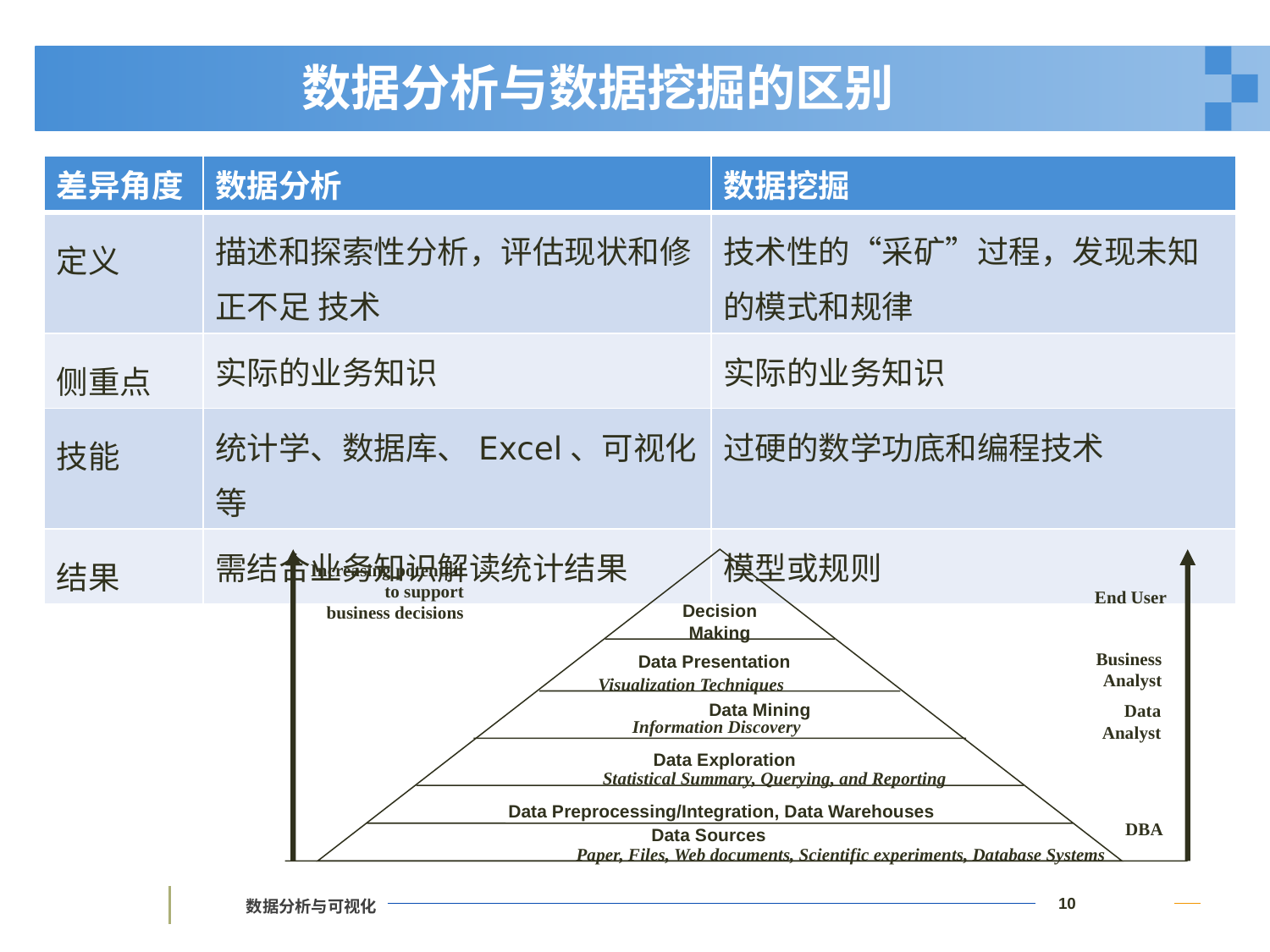

# 数据分析与数据挖掘的区别
| 差异角度 | 数据分析 | 数据挖掘 |
| --- | --- | --- |
| 定义 | 描述和探索性分析，评估现状和修正不足 技术 | 技术性的“采矿”过程，发现未知的模式和规律 |
| 侧重点 | 实际的业务知识 | 实际的业务知识 |
| 技能 | 统计学、数据库、Excel、可视化等 | 过硬的数学功底和编程技术 |
| 结果 | 需结合业务知识解读统计结果 | 模型或规则 |

Increasing potential
to support
business decisions
End User
Decision Making

Business
  Analyst
Data Presentation
Visualization Techniques

Data Mining
     Data
Analyst
Information Discovery

Data Exploration
Statistical Summary, Querying, and Reporting

Data Preprocessing/Integration, Data Warehouses
DBA
Data Sources

Paper, Files, Web documents, Scientific experiments, Database Systems